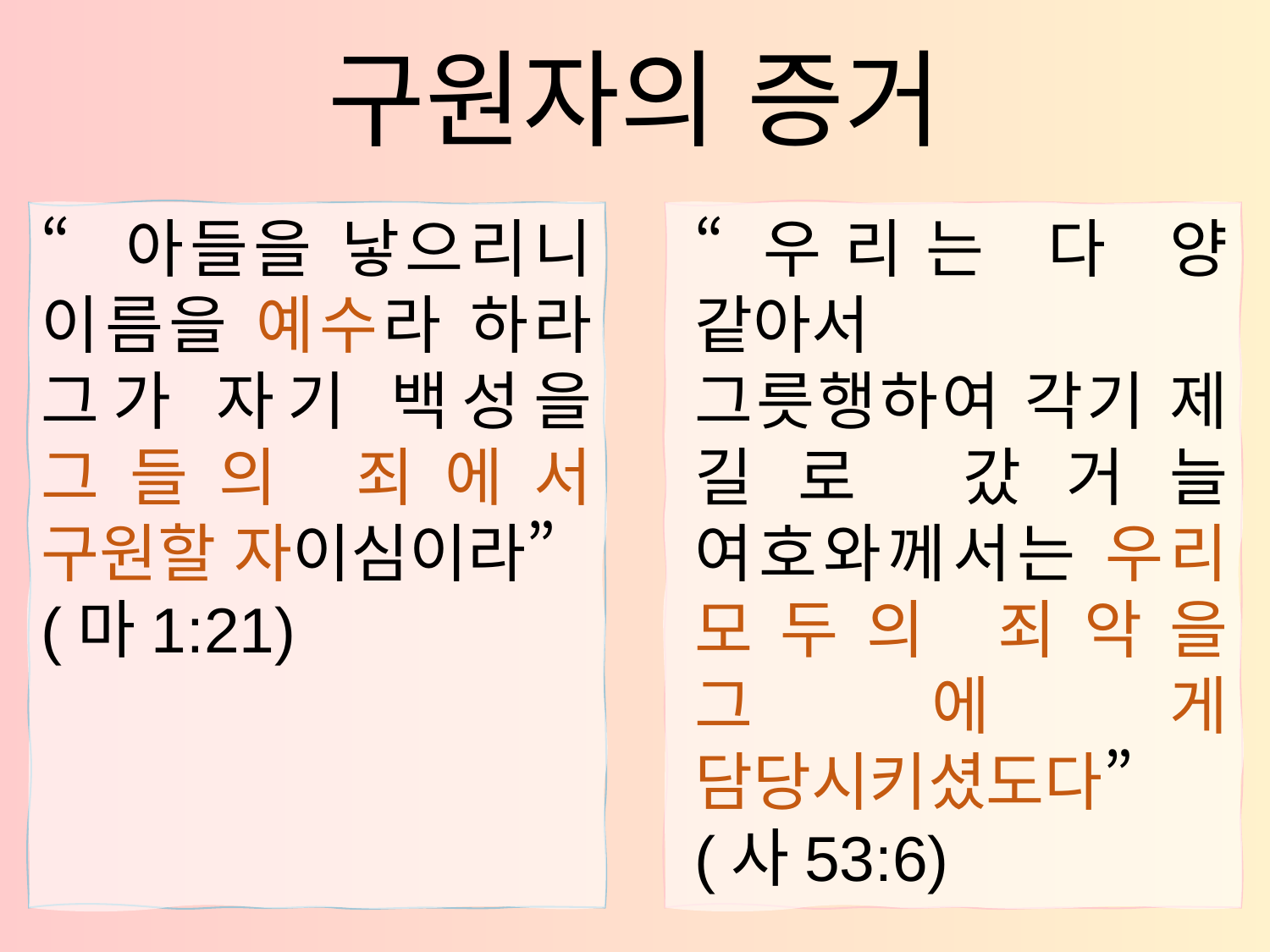

구원자의 증거

“우리는 다 양 같아서
그릇행하여 각기 제 길로 갔거늘 여호와께서는 우리 모두의 죄악을 그에게 담당시키셨도다”
(사53:6)

“아들을 낳으리니 이름을 예수라 하라 그가 자기 백성을 그들의 죄에서 구원할 자이심이라”
(마1:21)